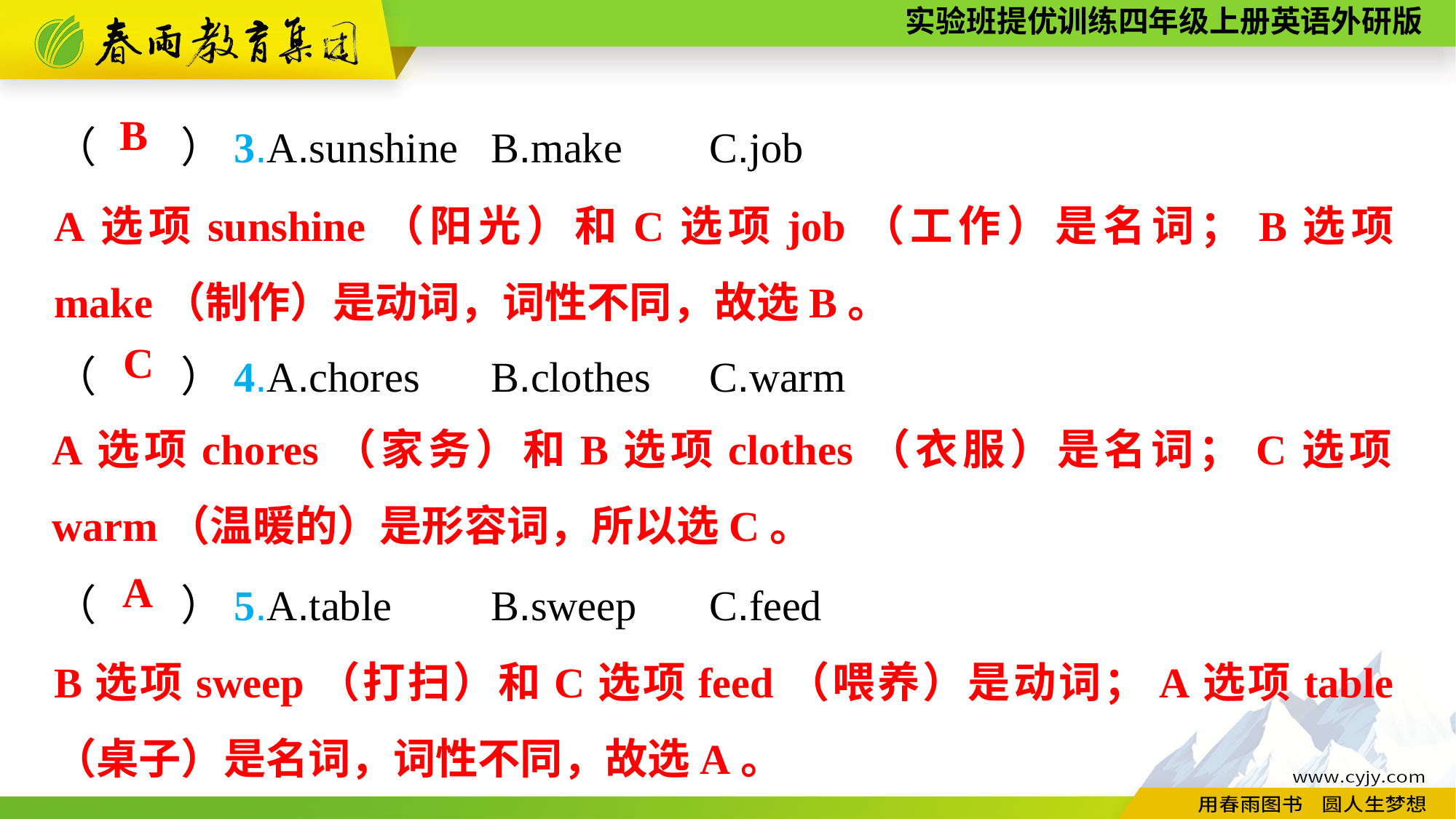

（　　）3.A.sunshine	B.make	C.job

（　　）4.A.chores	B.clothes	C.warm

（　　）5.A.table	B.sweep	C.feed
B
A选项sunshine（阳光）和C选项job（工作）是名词；B选项make（制作）是动词，词性不同，故选B。
C
A选项chores（家务）和B选项clothes（衣服）是名词；C选项warm（温暖的）是形容词，所以选C。
A
B选项sweep（打扫）和C选项feed（喂养）是动词；A选项table（桌子）是名词，词性不同，故选A。